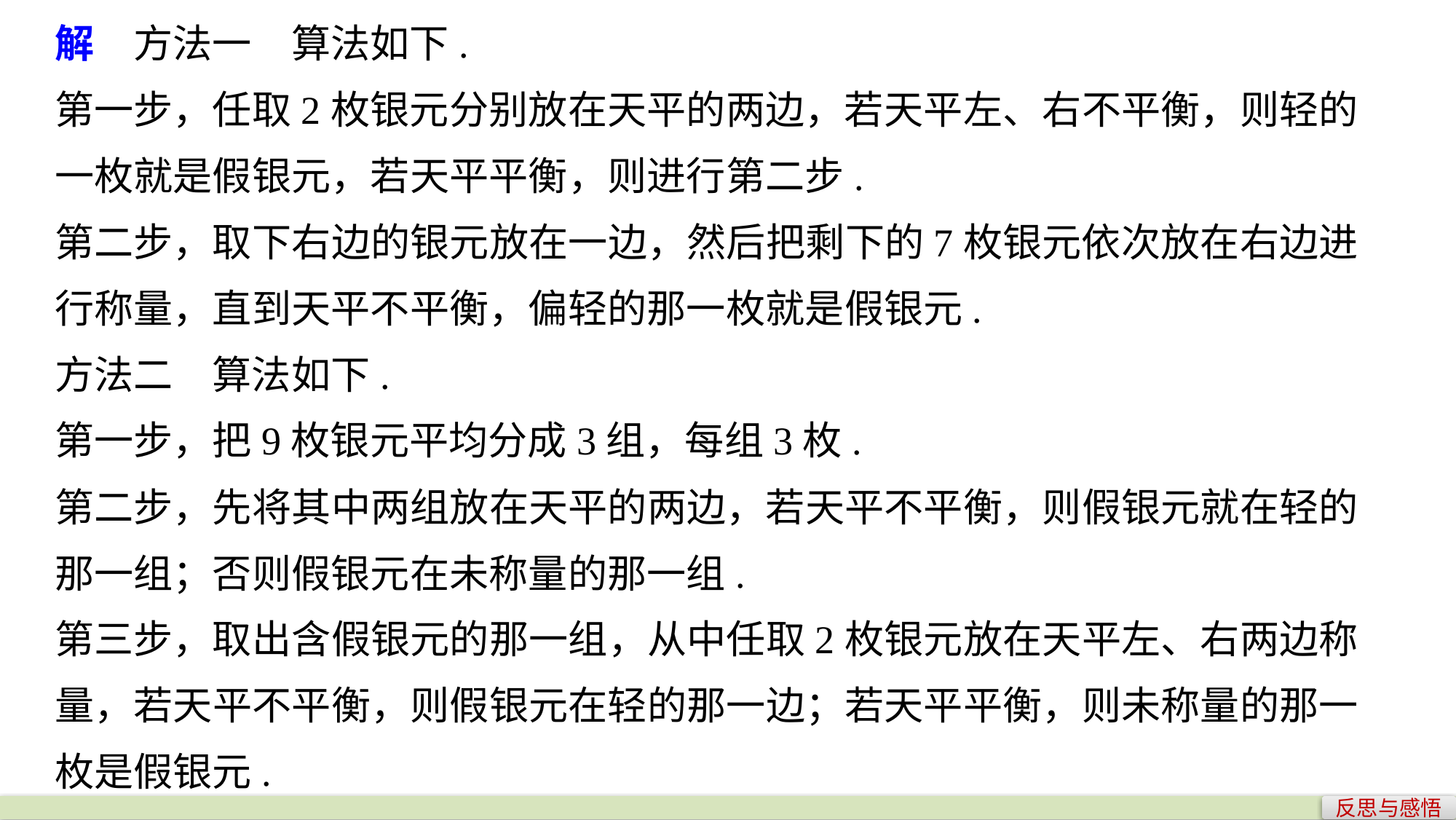

解　方法一　算法如下.
第一步，任取2枚银元分别放在天平的两边，若天平左、右不平衡，则轻的一枚就是假银元，若天平平衡，则进行第二步.
第二步，取下右边的银元放在一边，然后把剩下的7枚银元依次放在右边进行称量，直到天平不平衡，偏轻的那一枚就是假银元.
方法二　算法如下.
第一步，把9枚银元平均分成3组，每组3枚.
第二步，先将其中两组放在天平的两边，若天平不平衡，则假银元就在轻的那一组；否则假银元在未称量的那一组.
第三步，取出含假银元的那一组，从中任取2枚银元放在天平左、右两边称量，若天平不平衡，则假银元在轻的那一边；若天平平衡，则未称量的那一枚是假银元.
反思与感悟